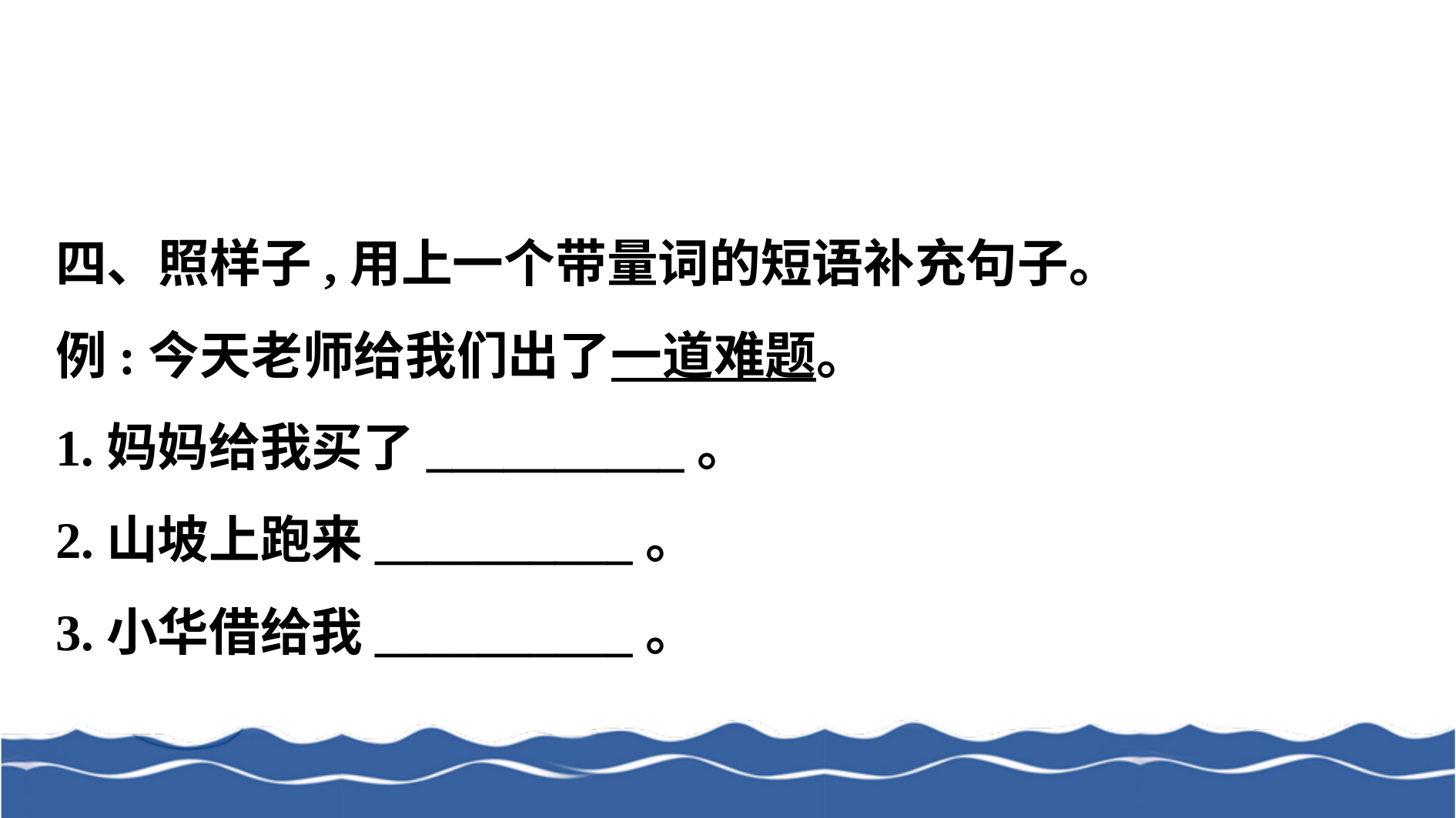

四、照样子,用上一个带量词的短语补充句子。
例:今天老师给我们出了一道难题。
1.妈妈给我买了__________。
2.山坡上跑来__________。
3.小华借给我__________。